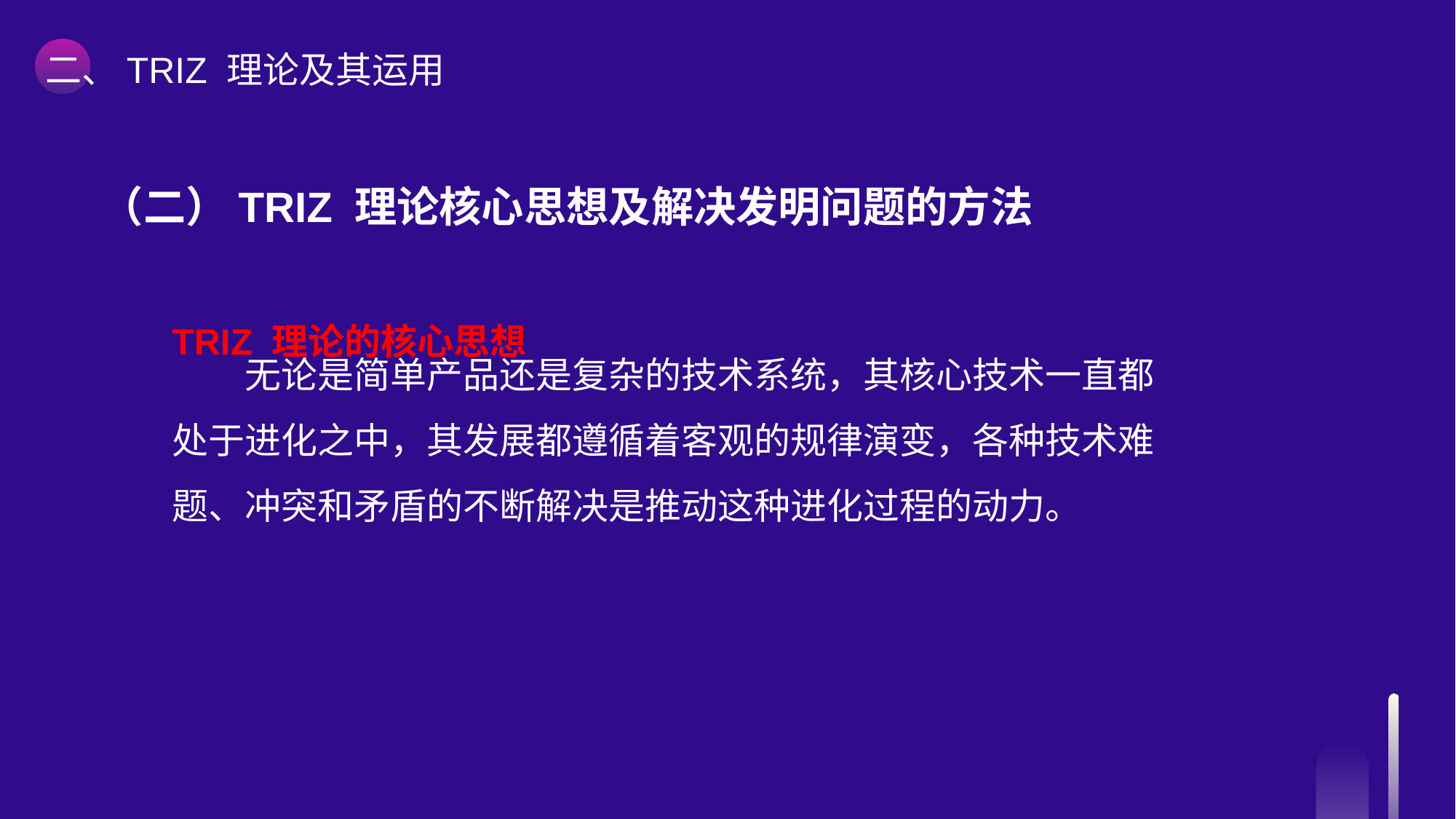

二、TRIZ 理论及其运用
（二）TRIZ 理论核心思想及解决发明问题的方法

无论是简单产品还是复杂的技术系统，其核心技术一直都处于进化之中，其发展都遵循着客观的规律演变，各种技术难题、冲突和矛盾的不断解决是推动这种进化过程的动力。
TRIZ 理论的核心思想